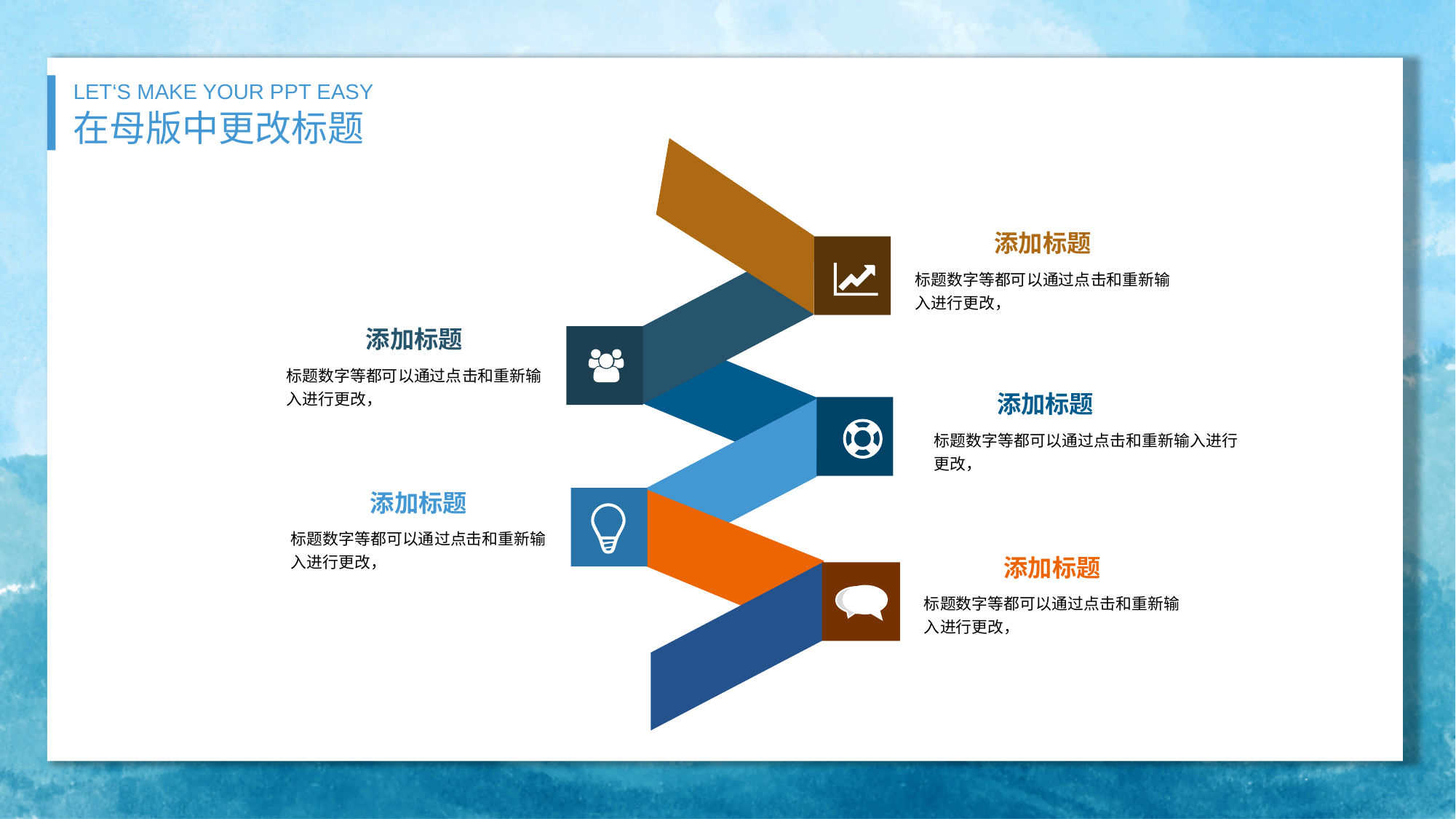

添加标题
标题数字等都可以通过点击和重新输入进行更改，

添加标题
标题数字等都可以通过点击和重新输入进行更改，

添加标题
标题数字等都可以通过点击和重新输入进行更改，

添加标题
标题数字等都可以通过点击和重新输入进行更改，

添加标题
标题数字等都可以通过点击和重新输入进行更改，